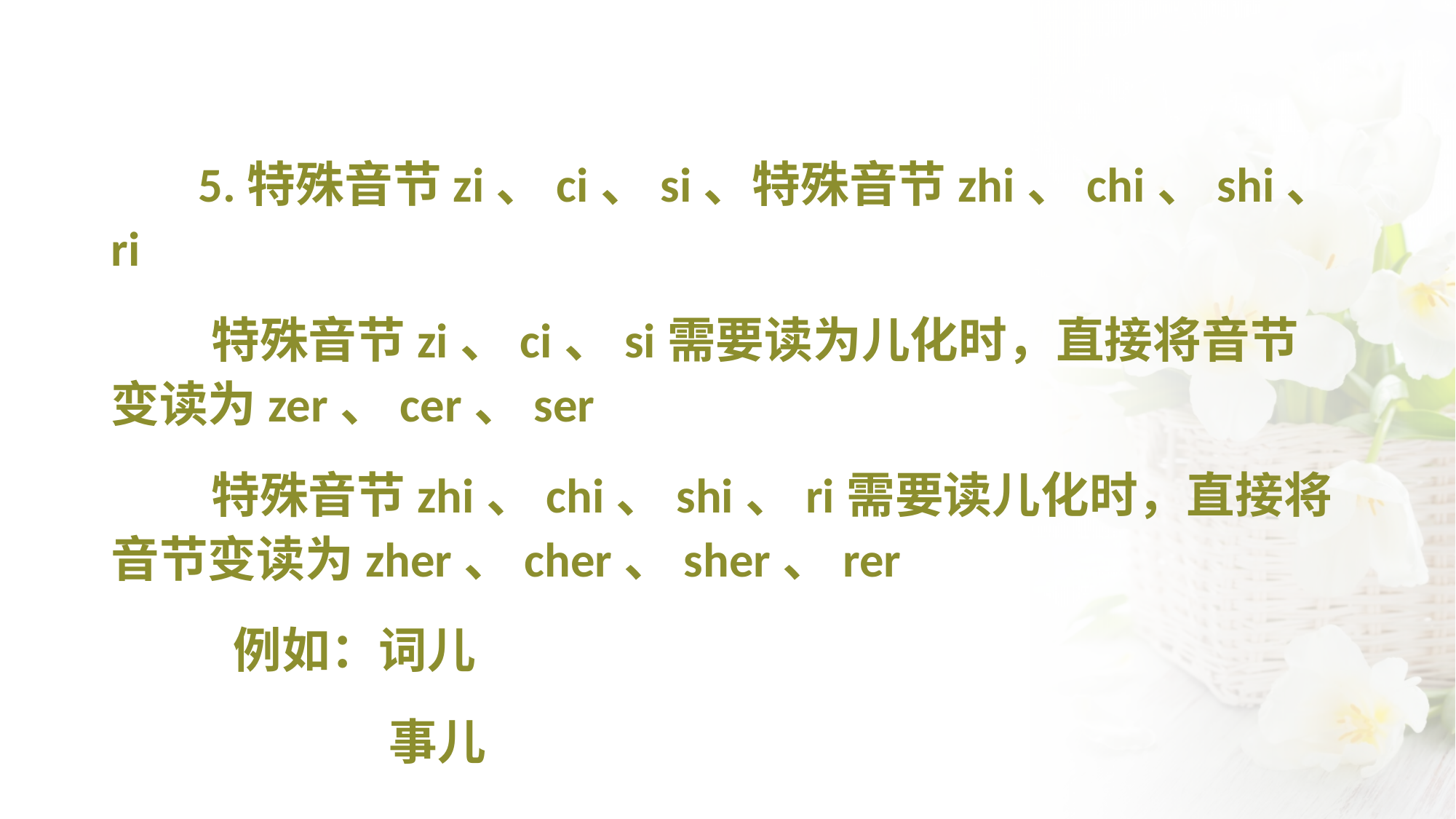

5.特殊音节zi、ci、si、特殊音节zhi、chi、shi、ri
        特殊音节zi、ci、si需要读为儿化时，直接将音节变读为zer、cer、ser
        特殊音节zhi、chi、shi、ri需要读儿化时，直接将音节变读为zher、cher、sher、rer
          例如：词儿
                        事儿